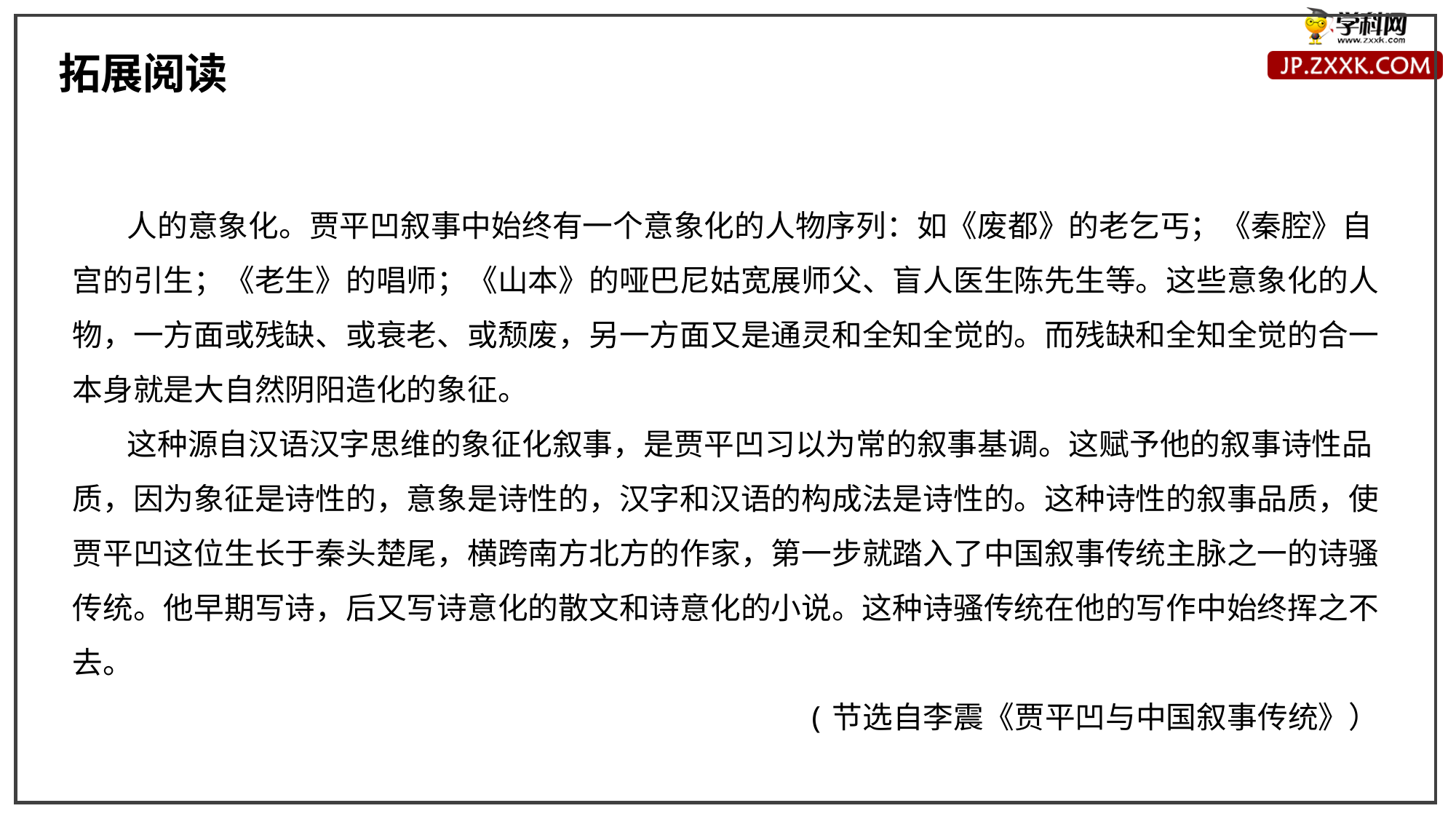

拓展阅读
人的意象化。贾平凹叙事中始终有一个意象化的人物序列：如《废都》的老乞丐；《秦腔》自宫的引生；《老生》的唱师；《山本》的哑巴尼姑宽展师父、盲人医生陈先生等。这些意象化的人物，一方面或残缺、或衰老、或颓废，另一方面又是通灵和全知全觉的。而残缺和全知全觉的合一本身就是大自然阴阳造化的象征。
这种源自汉语汉字思维的象征化叙事，是贾平凹习以为常的叙事基调。这赋予他的叙事诗性品质，因为象征是诗性的，意象是诗性的，汉字和汉语的构成法是诗性的。这种诗性的叙事品质，使贾平凹这位生长于秦头楚尾，横跨南方北方的作家，第一步就踏入了中国叙事传统主脉之一的诗骚传统。他早期写诗，后又写诗意化的散文和诗意化的小说。这种诗骚传统在他的写作中始终挥之不去。
(节选自李震《贾平凹与中国叙事传统》）